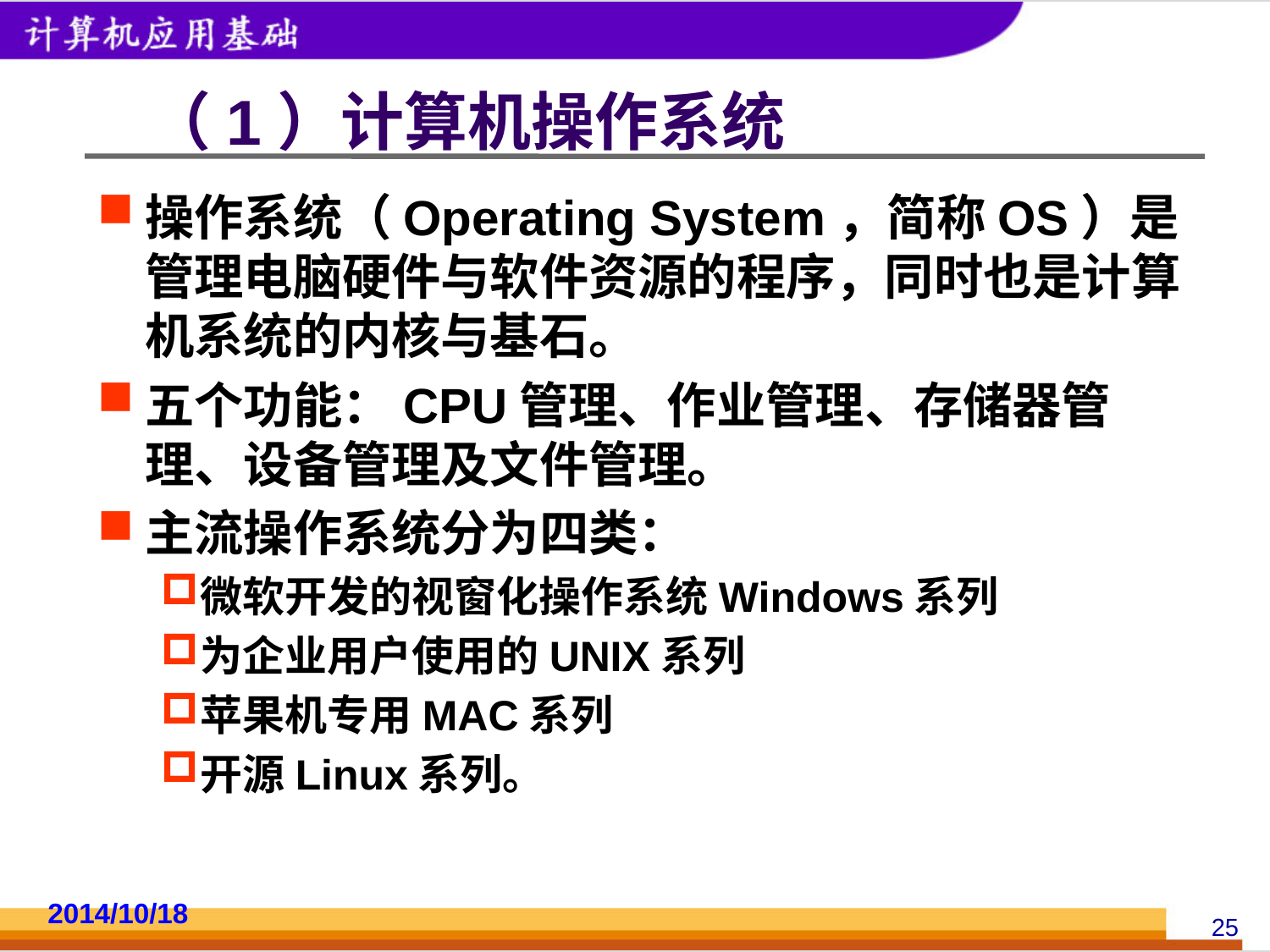

# （1）计算机操作系统
操作系统（Operating System，简称OS）是管理电脑硬件与软件资源的程序，同时也是计算机系统的内核与基石。
五个功能：CPU管理、作业管理、存储器管理、设备管理及文件管理。
主流操作系统分为四类：
微软开发的视窗化操作系统Windows系列
为企业用户使用的UNIX系列
苹果机专用MAC系列
开源Linux系列。

2014/10/18